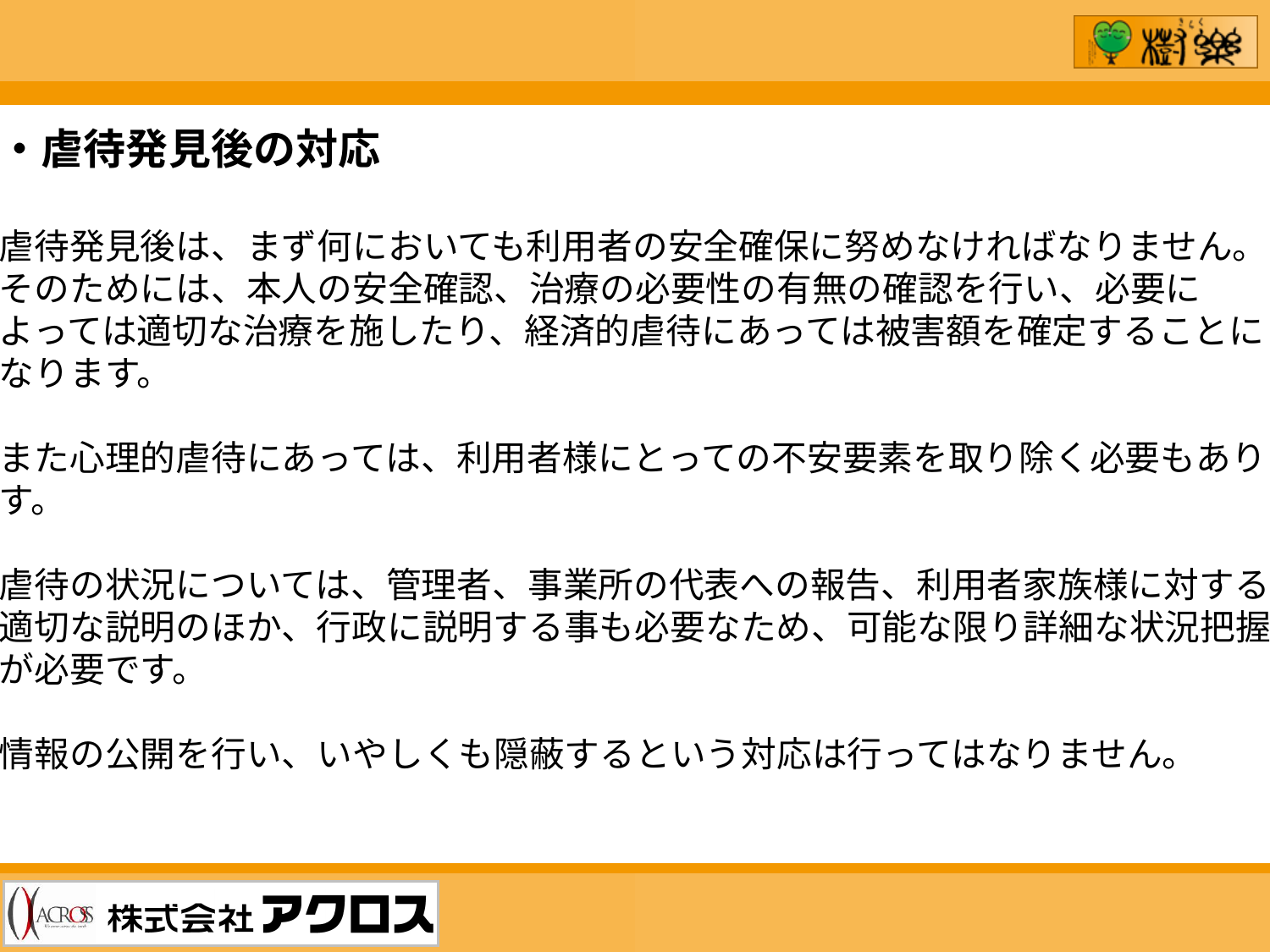

・虐待発見後の対応

虐待発見後は、まず何においても利用者の安全確保に努めなければなりません。
そのためには、本人の安全確認、治療の必要性の有無の確認を行い、必要に
よっては適切な治療を施したり、経済的虐待にあっては被害額を確定することに
なります。

また心理的虐待にあっては、利用者様にとっての不安要素を取り除く必要もありま
す。

虐待の状況については、管理者、事業所の代表への報告、利用者家族様に対する
適切な説明のほか、行政に説明する事も必要なため、可能な限り詳細な状況把握
が必要です。

情報の公開を行い、いやしくも隠蔽するという対応は行ってはなりません。